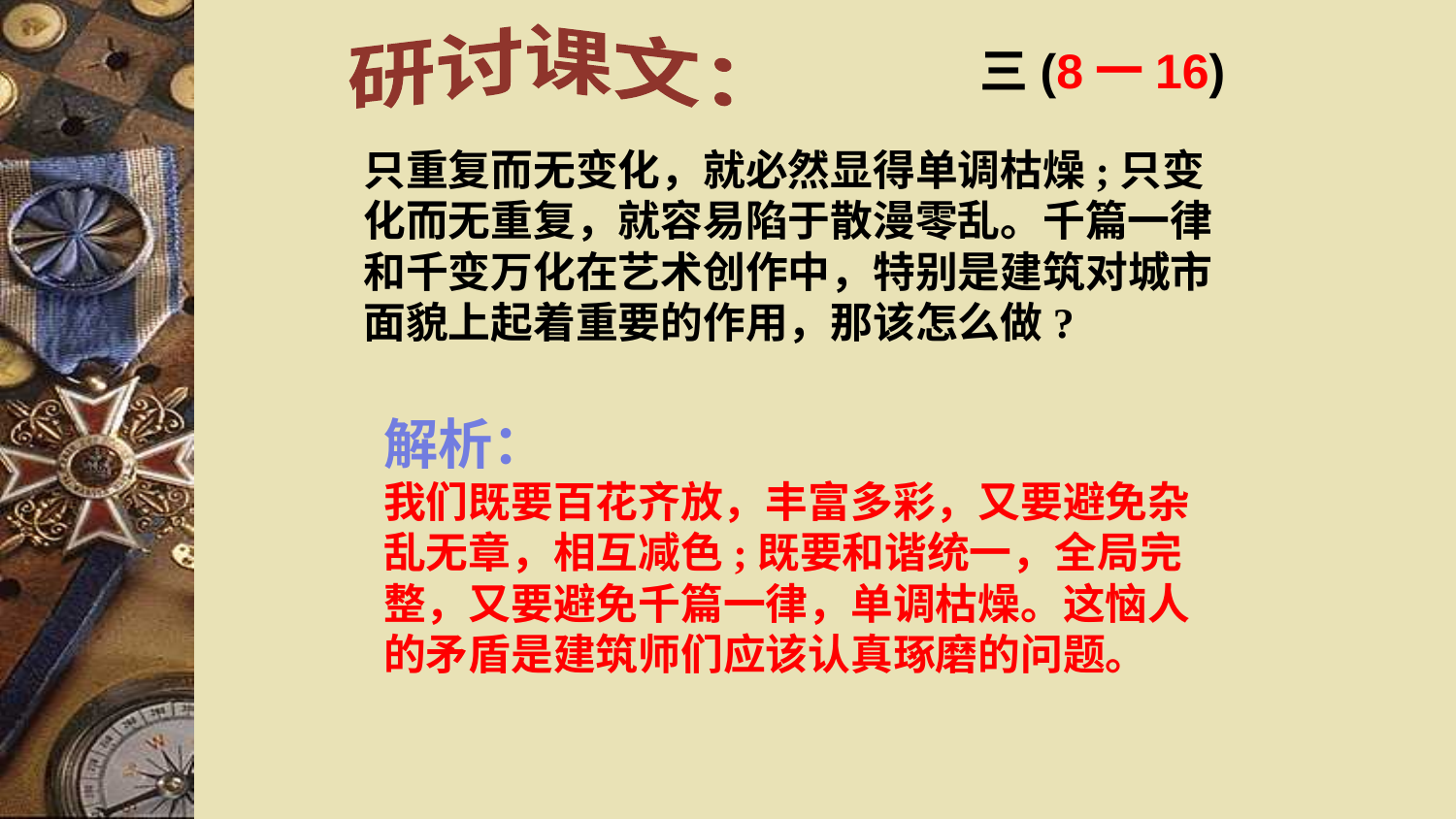

研讨课文：
三(8一16)
只重复而无变化，就必然显得单调枯燥;只变化而无重复，就容易陷于散漫零乱。千篇一律和千变万化在艺术创作中，特别是建筑对城市面貌上起着重要的作用，那该怎么做?
解析：
我们既要百花齐放，丰富多彩，又要避免杂乱无章，相互减色;既要和谐统一，全局完整，又要避免千篇一律，单调枯燥。这恼人的矛盾是建筑师们应该认真琢磨的问题。